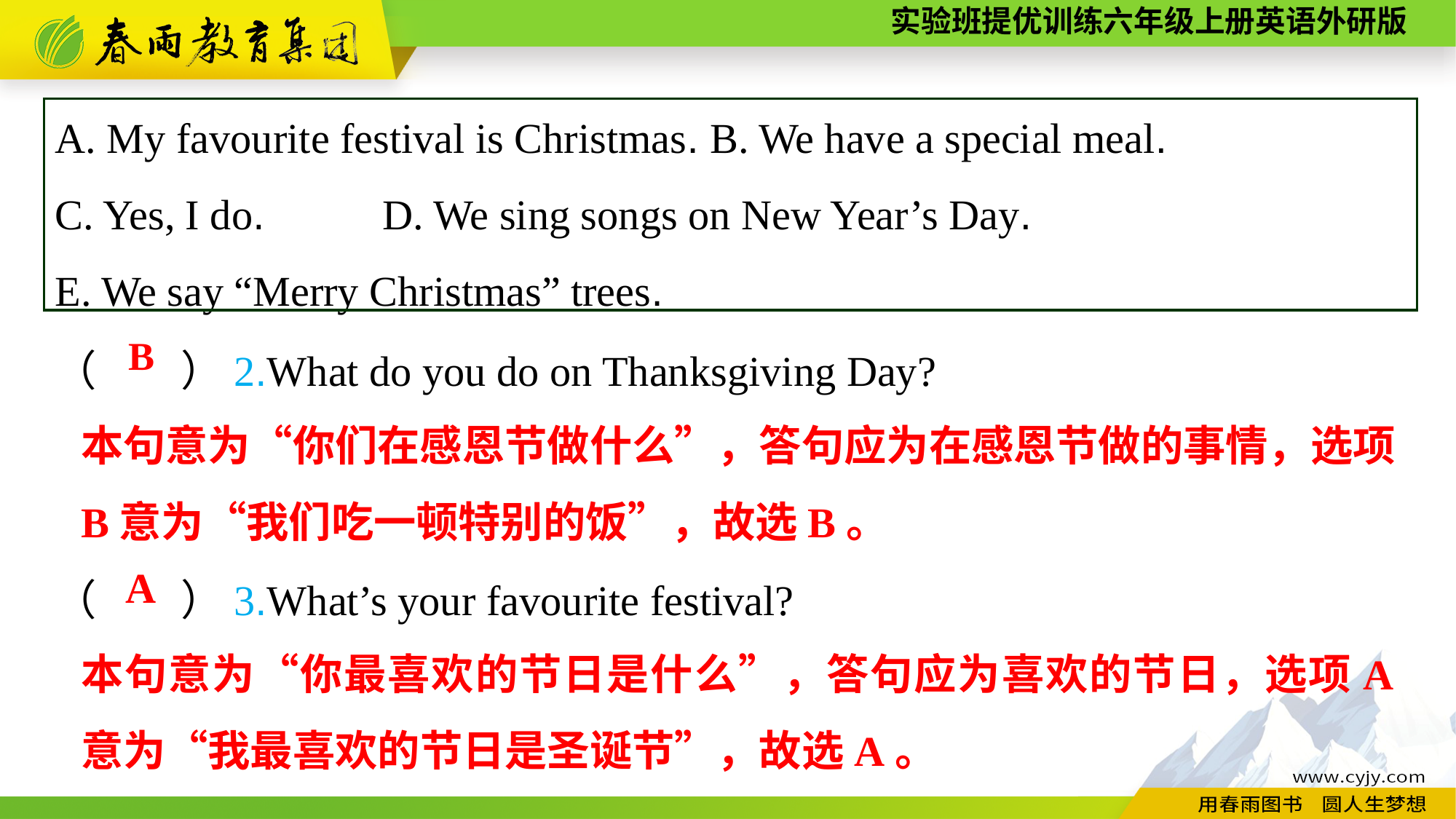

A. My favourite festival is Christmas.	B. We have a special meal.
C. Yes, I do.		D. We sing songs on New Year’s Day.
E. We say “Merry Christmas” trees.

（　　）2.What do you do on Thanksgiving Day?

（　　）3.What’s your favourite festival?
B
本句意为“你们在感恩节做什么”，答句应为在感恩节做的事情，选项B意为“我们吃一顿特别的饭”，故选B。
A
本句意为“你最喜欢的节日是什么”，答句应为喜欢的节日，选项A意为“我最喜欢的节日是圣诞节”，故选A。